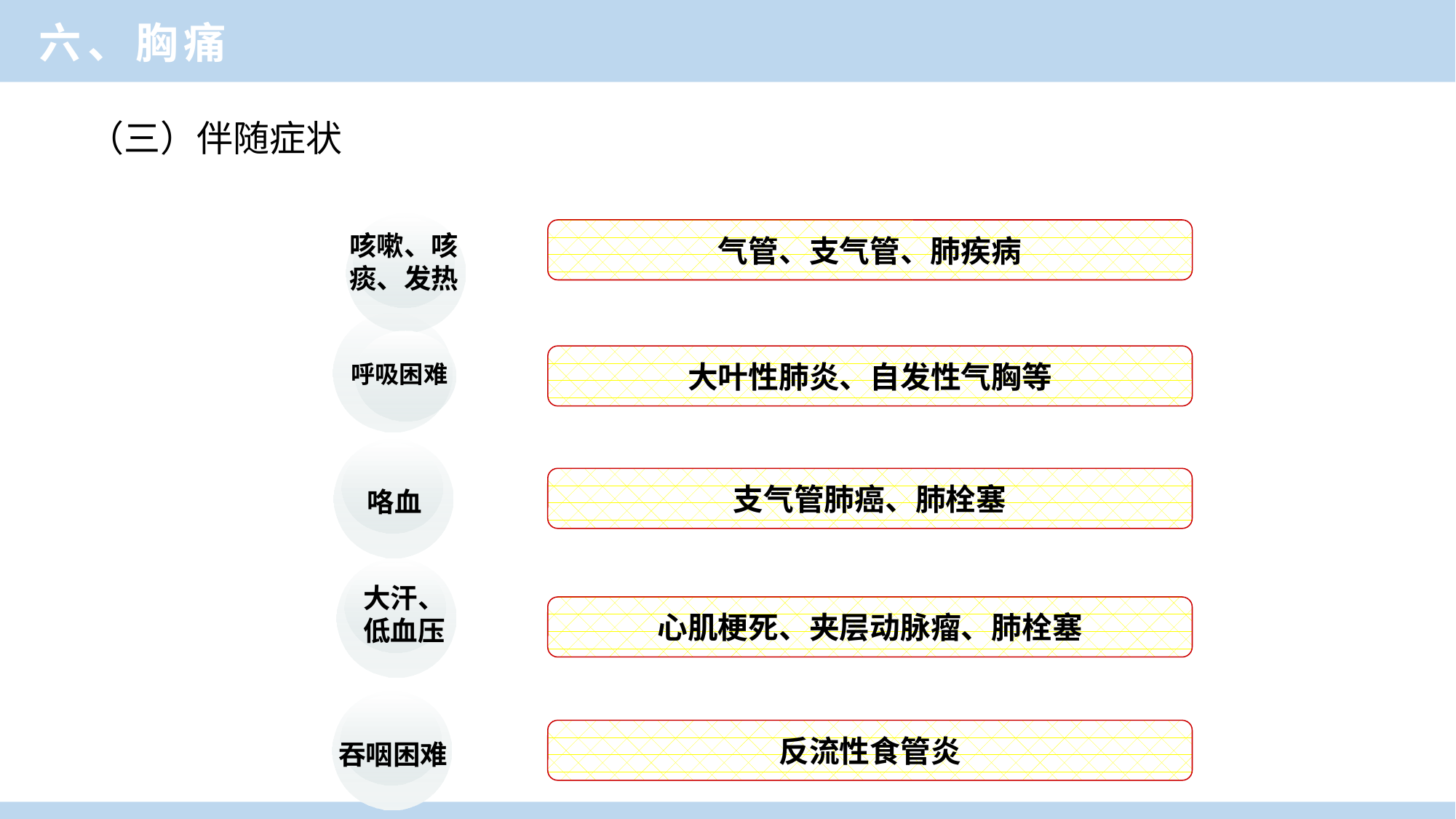

临床医学概论
六、胸痛

（三）伴随症状

咳嗽、咳
痰、发热
气管、支气管、肺疾病

大叶性肺炎、自发性气胸等
呼吸困难

咯血
支气管肺癌、肺栓塞

大汗、
低血压
心肌梗死、夹层动脉瘤、肺栓塞

吞咽困难
反流性食管炎